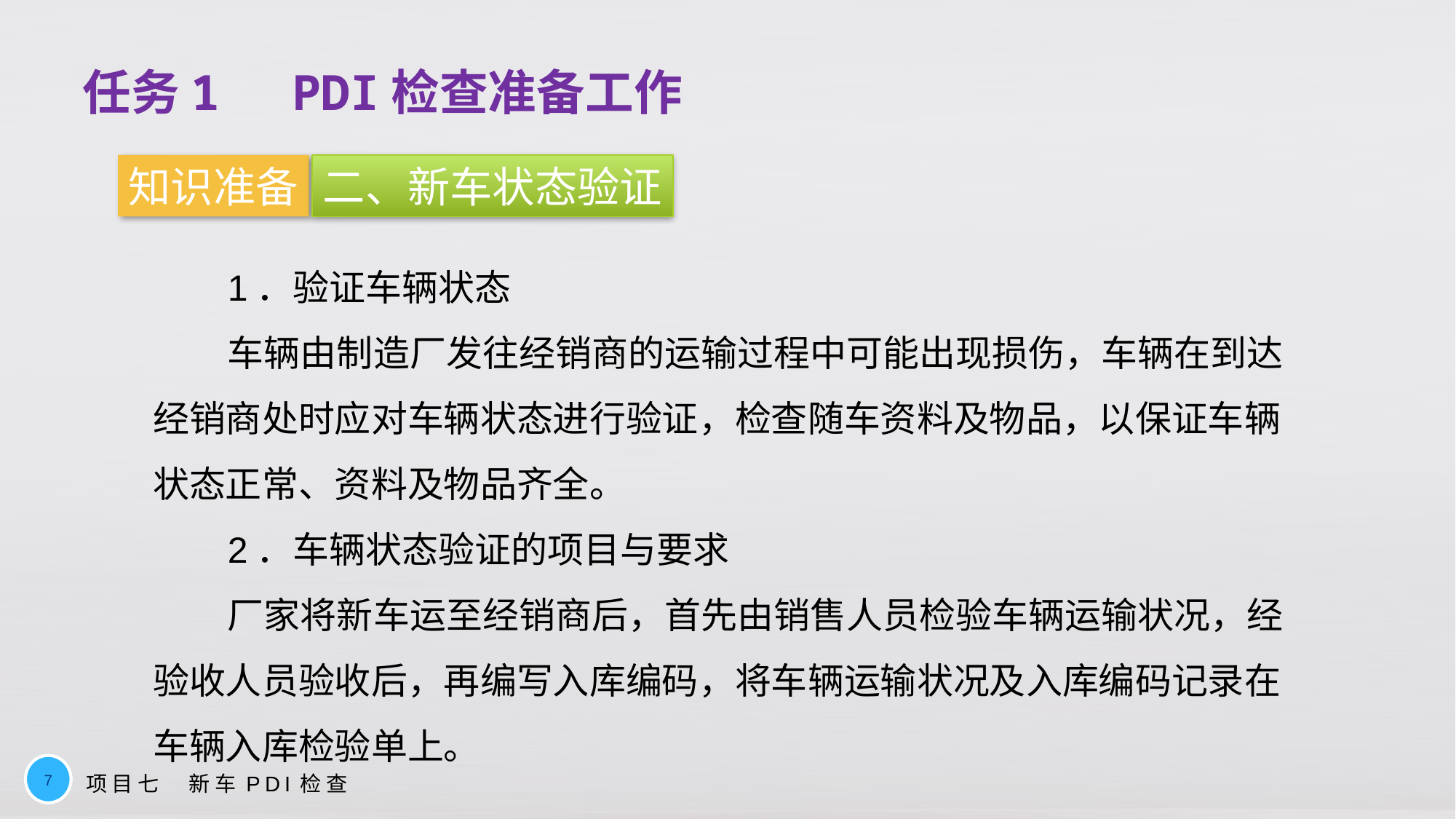

任务1　PDI检查准备工作
知识准备
二、新车状态验证
1．验证车辆状态
车辆由制造厂发往经销商的运输过程中可能出现损伤，车辆在到达经销商处时应对车辆状态进行验证，检查随车资料及物品，以保证车辆状态正常、资料及物品齐全。
2．车辆状态验证的项目与要求
厂家将新车运至经销商后，首先由销售人员检验车辆运输状况，经验收人员验收后，再编写入库编码，将车辆运输状况及入库编码记录在车辆入库检验单上。
7